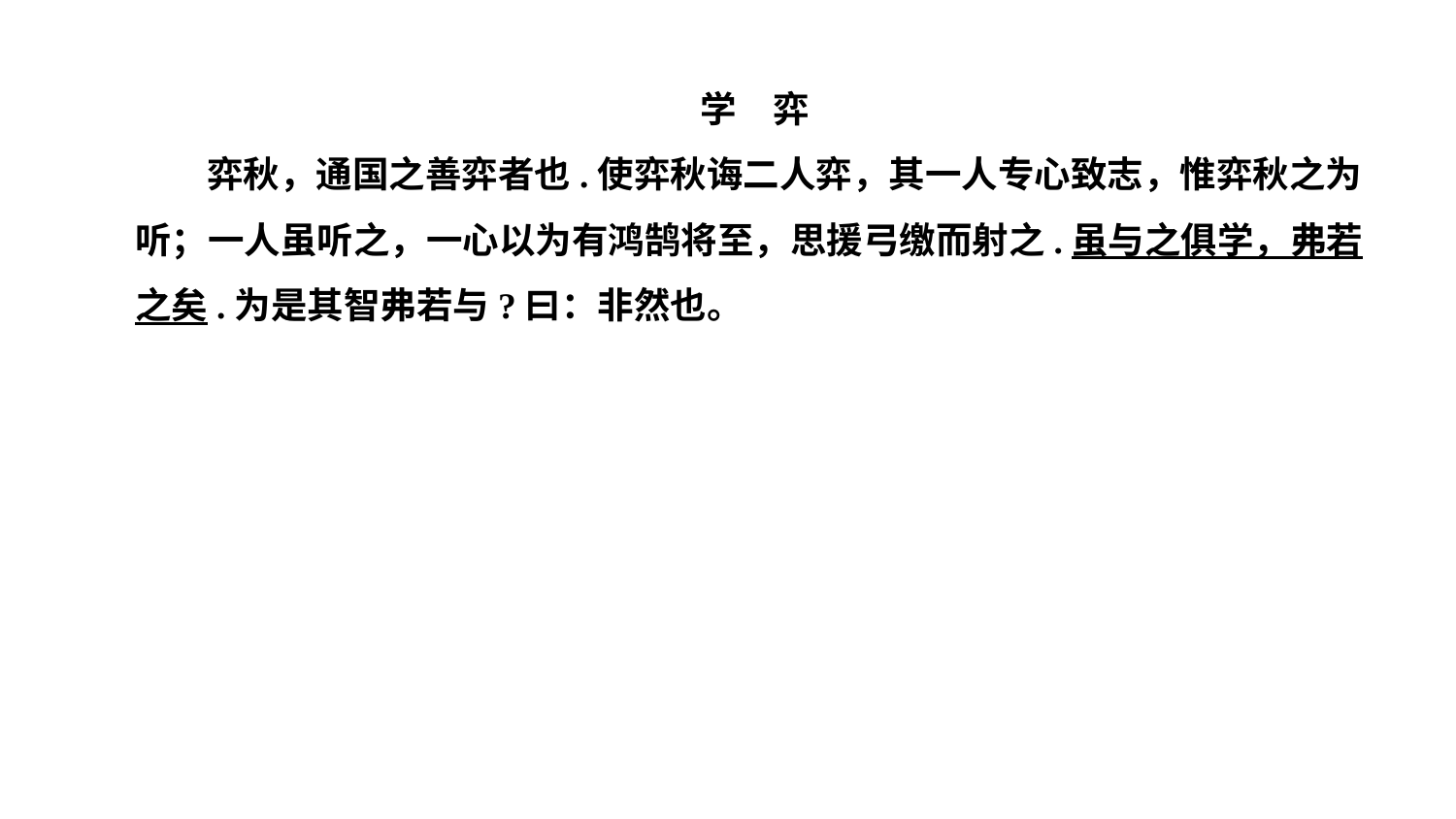

学　弈
弈秋，通国之善弈者也.使弈秋诲二人弈，其一人专心致志，惟弈秋之为听；一人虽听之，一心以为有鸿鹄将至，思援弓缴而射之.虽与之俱学，弗若之矣.为是其智弗若与?曰：非然也。